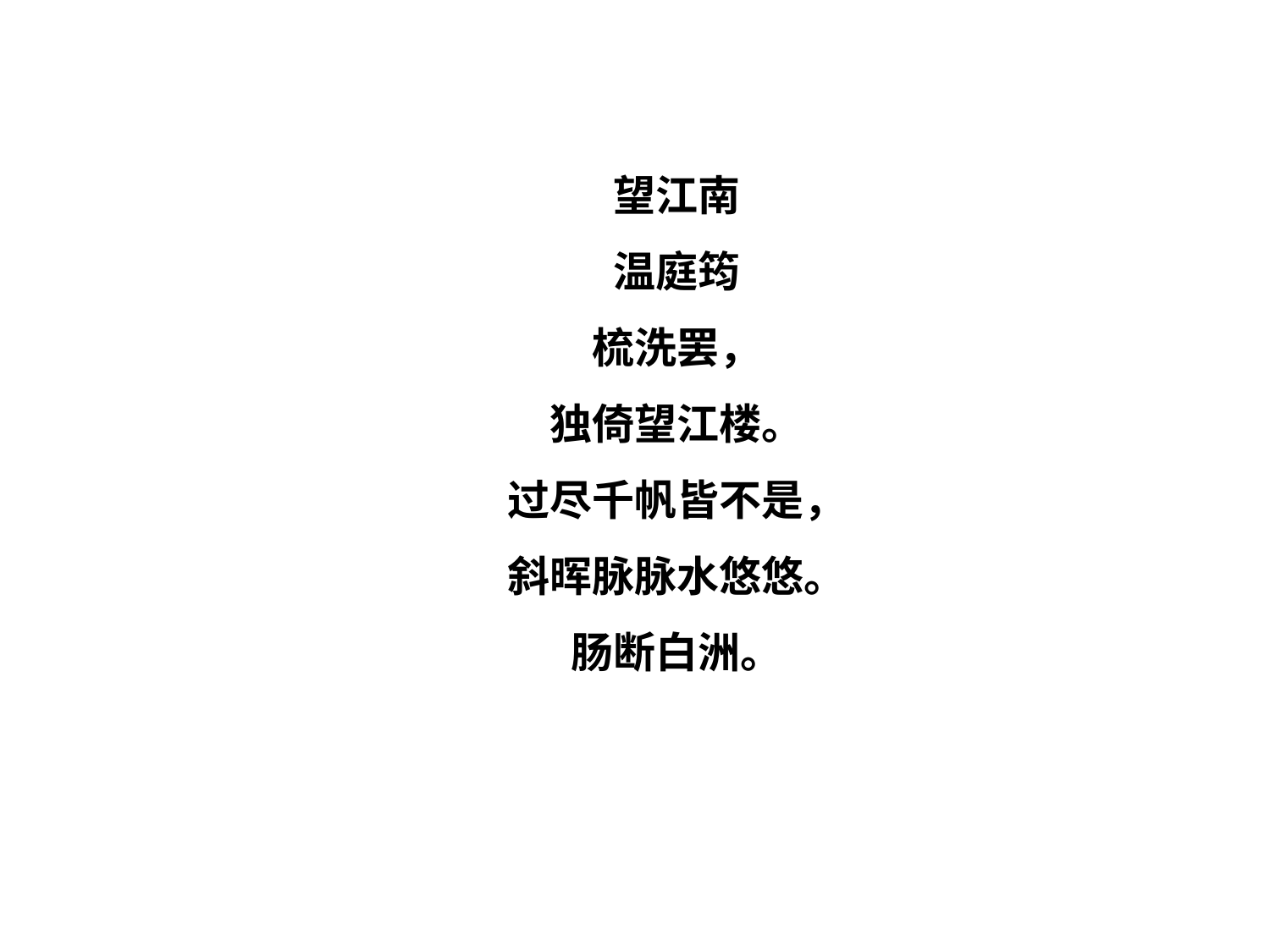

望江南
温庭筠
梳洗罢，
独倚望江楼。
过尽千帆皆不是，
斜晖脉脉水悠悠。
肠断白洲。